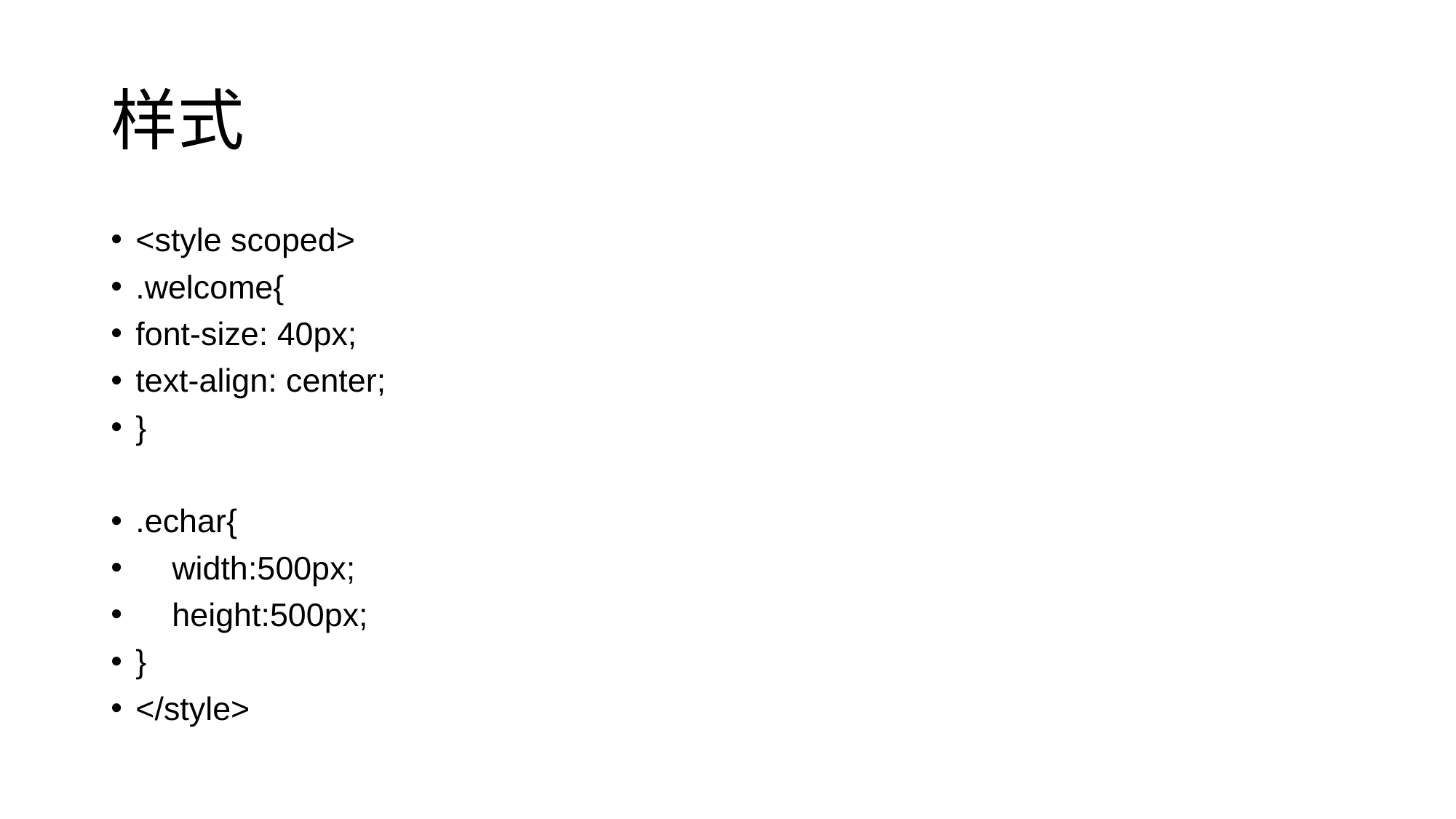

# 样式
<style scoped>
.welcome{
font-size: 40px;
text-align: center;
}

.echar{
    width:500px;
    height:500px;
}
</style>